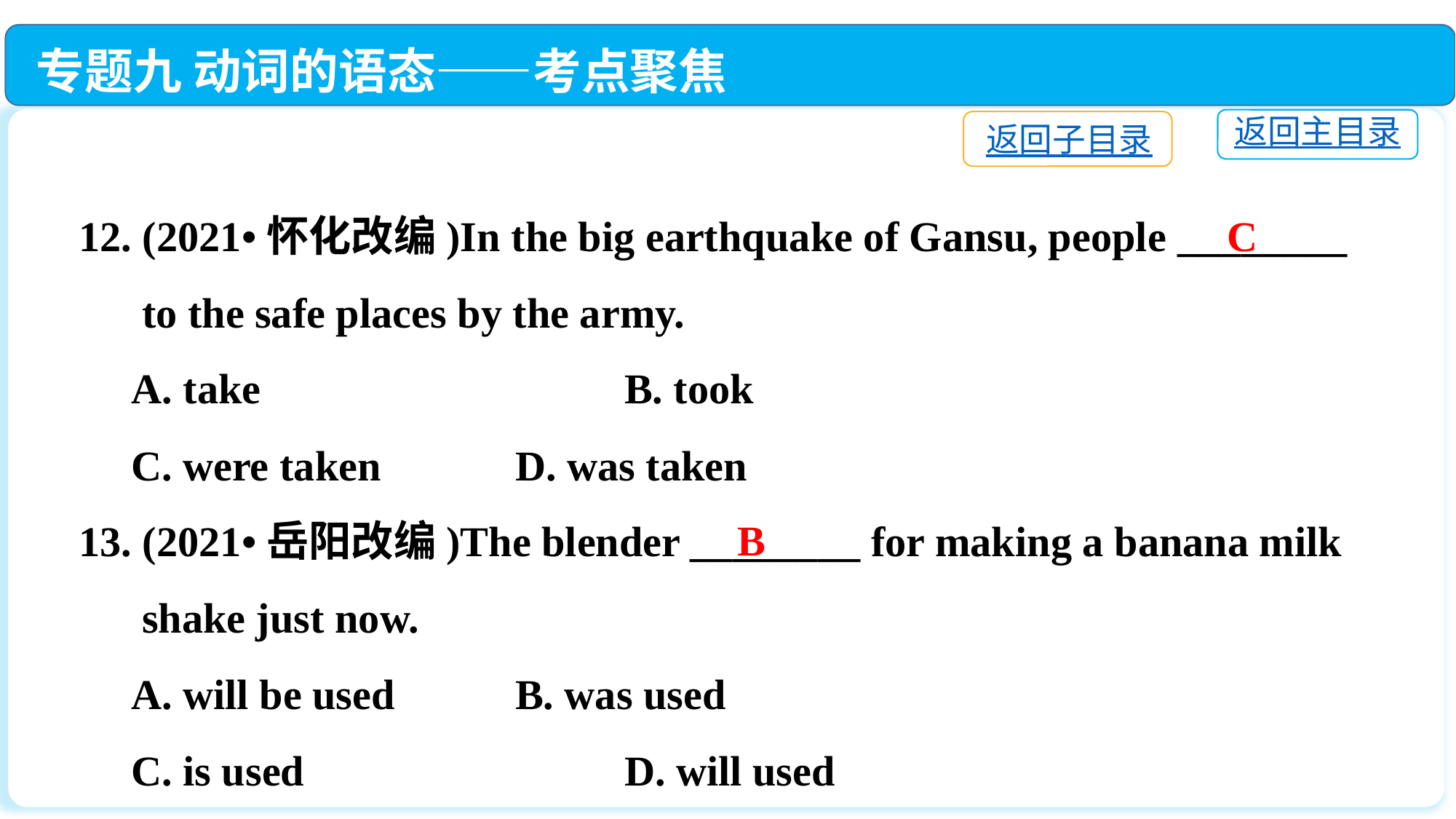

专题九 动词的语态——考点聚焦

返回主目录

返回子目录
12. (2021•怀化改编)In the big earthquake of Gansu, people ________
      to the safe places by the army.
     A. take　　　 		B. took
     C. were taken　 	D. was taken
13. (2021•岳阳改编)The blender ________ for making a banana milk
      shake just now.
     A. will be used　 	B. was used
     C. is used　　 		D. will used
C
B